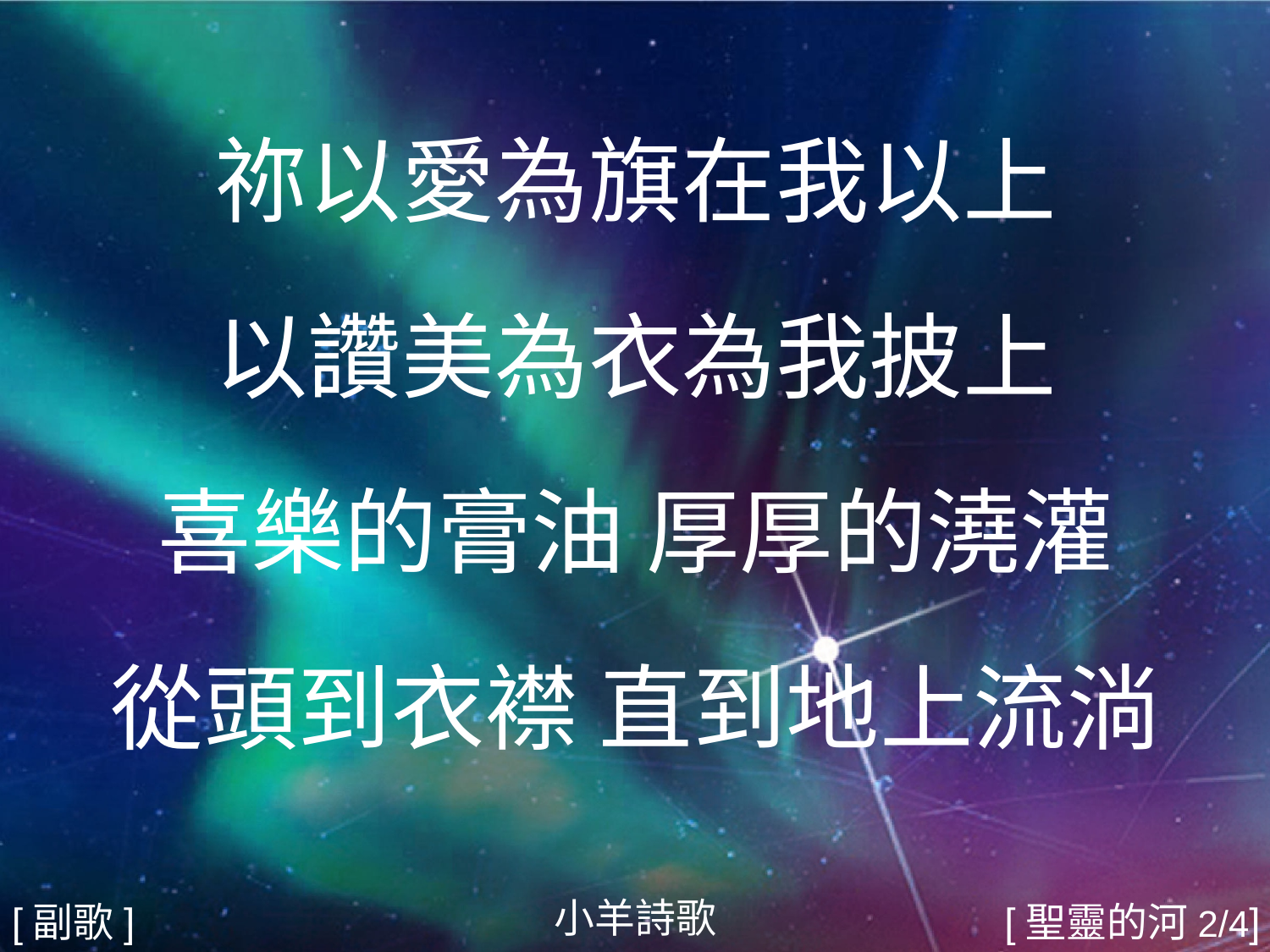

祢以愛為旗在我以上

以讚美為衣為我披上

喜樂的膏油 厚厚的澆灌

從頭到衣襟 直到地上流淌

#

小羊詩歌
[副歌]
[聖靈的河2/4]